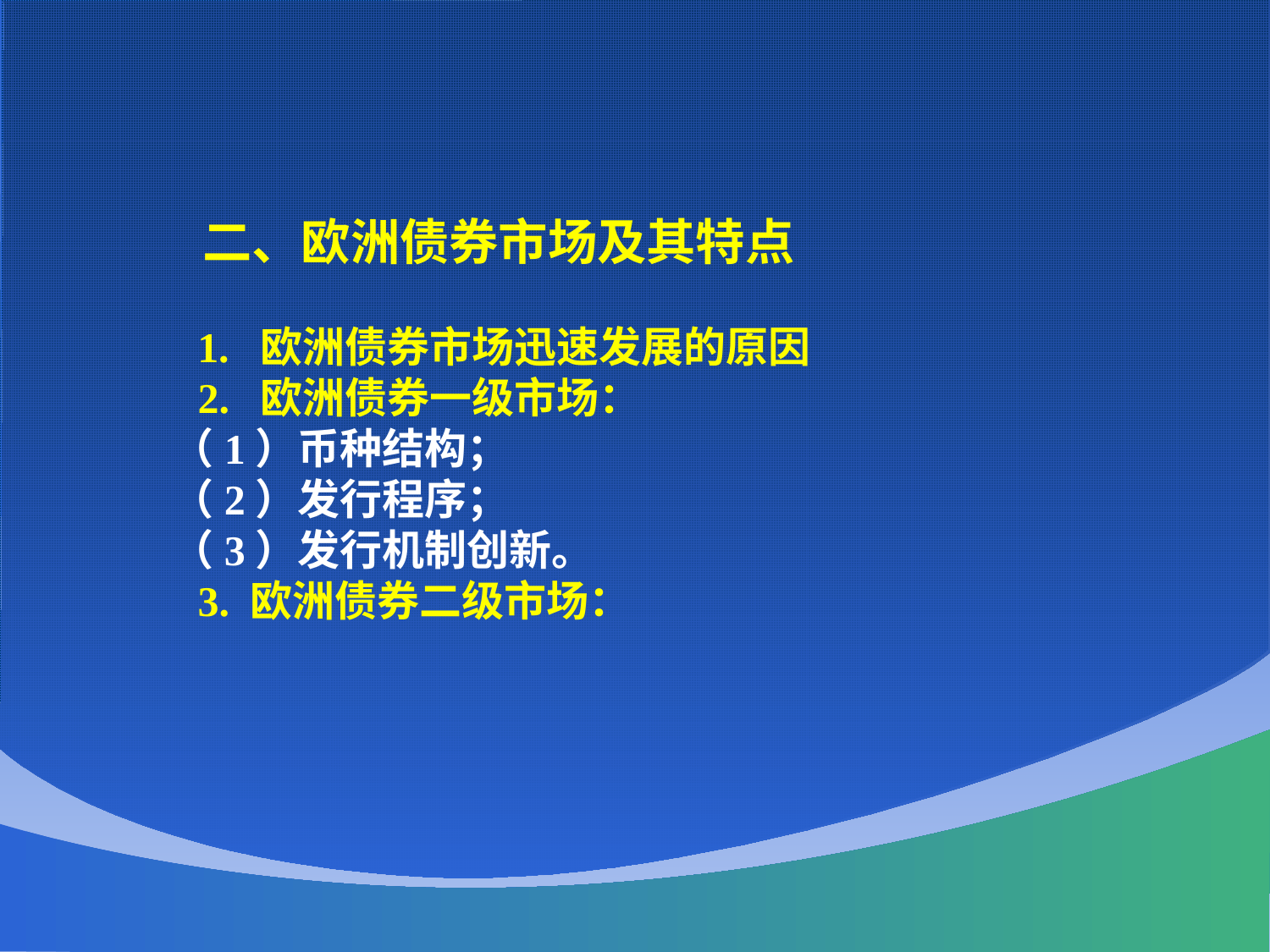

二、欧洲债券市场及其特点

       1.  欧洲债券市场迅速发展的原因
       2.  欧洲债券一级市场：
    （1）币种结构；
    （2）发行程序；
    （3）发行机制创新。
       3. 欧洲债券二级市场：